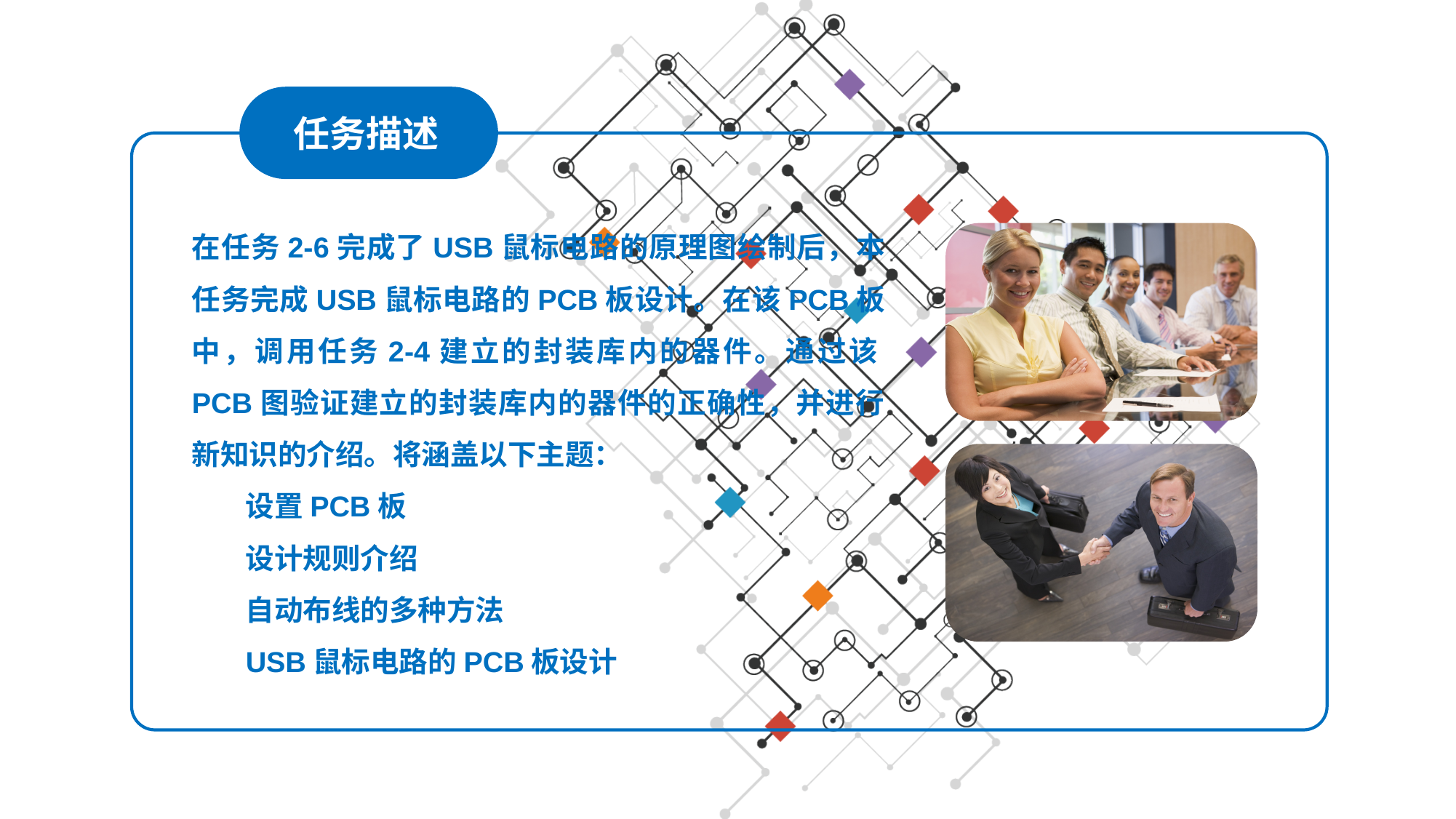

任务描述

在任务2-6完成了USB鼠标电路的原理图绘制后，本任务完成USB鼠标电路的PCB板设计。在该PCB板中，调用任务2-4建立的封装库内的器件。通过该PCB图验证建立的封装库内的器件的正确性，并进行新知识的介绍。将涵盖以下主题：
设置PCB板
设计规则介绍
自动布线的多种方法
USB鼠标电路的PCB板设计